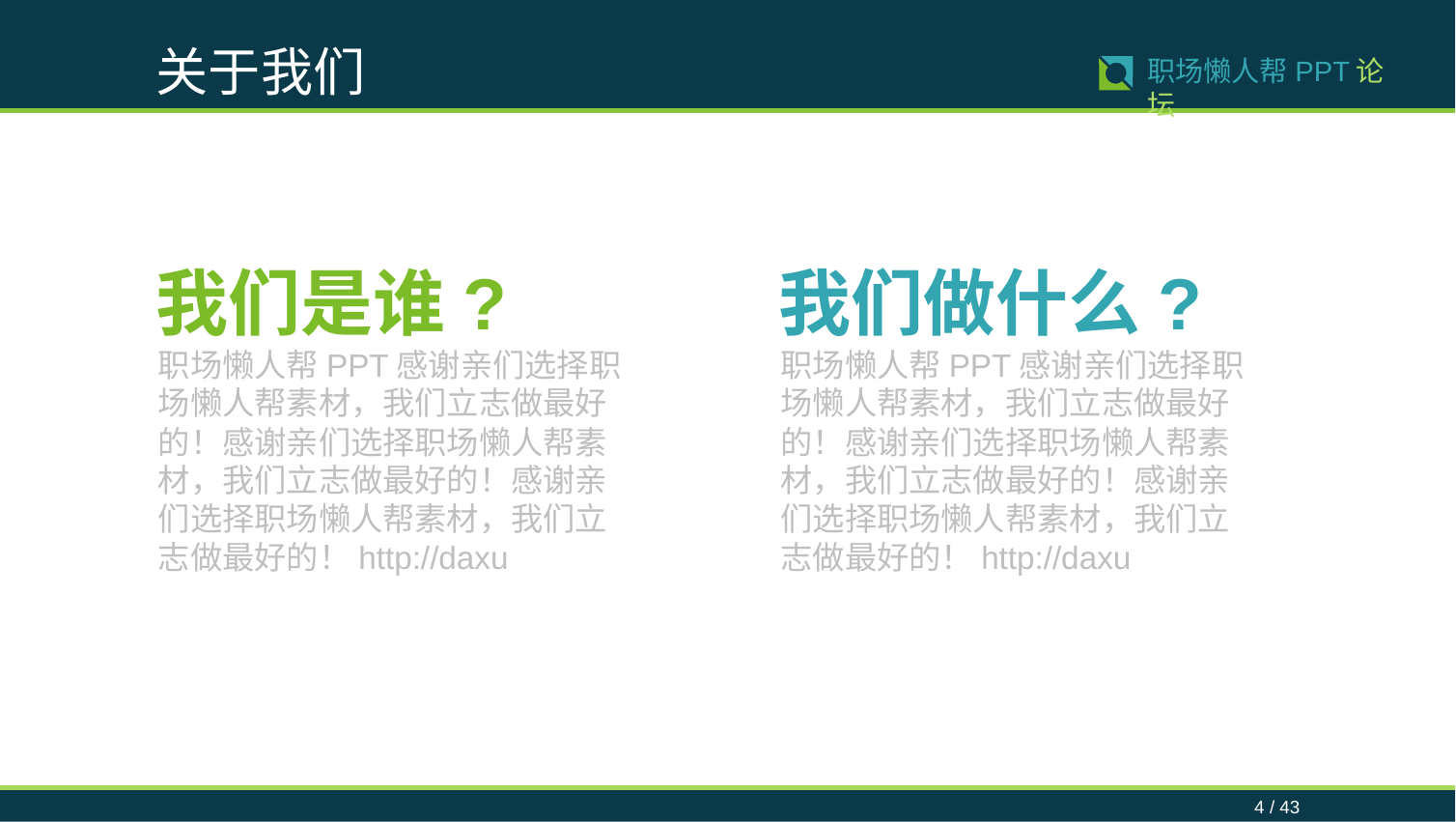

关于我们

4 / 43

职场懒人帮PPT论坛
我们是谁?
我们做什么?
职场懒人帮PPT感谢亲们选择职场懒人帮素材，我们立志做最好的！感谢亲们选择职场懒人帮素材，我们立志做最好的！感谢亲们选择职场懒人帮素材，我们立志做最好的！http://daxu
职场懒人帮PPT感谢亲们选择职场懒人帮素材，我们立志做最好的！感谢亲们选择职场懒人帮素材，我们立志做最好的！感谢亲们选择职场懒人帮素材，我们立志做最好的！http://daxu